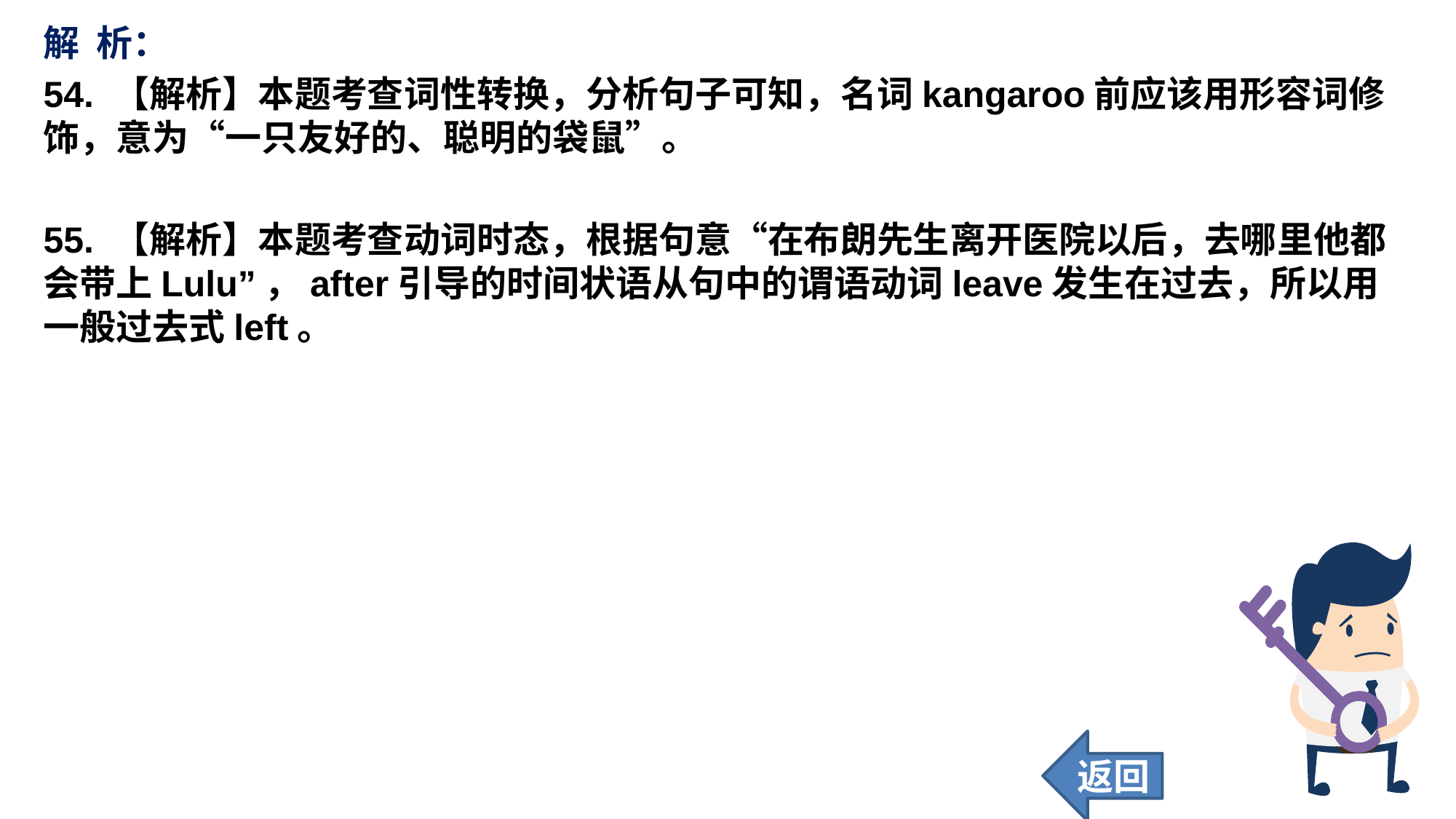

解  析：
54. 【解析】本题考查词性转换，分析句子可知，名词kangaroo前应该用形容词修饰，意为“一只友好的、聪明的袋鼠”。

55. 【解析】本题考查动词时态，根据句意“在布朗先生离开医院以后，去哪里他都会带上Lulu”，after引导的时间状语从句中的谓语动词leave发生在过去，所以用一般过去式left。

返回
54